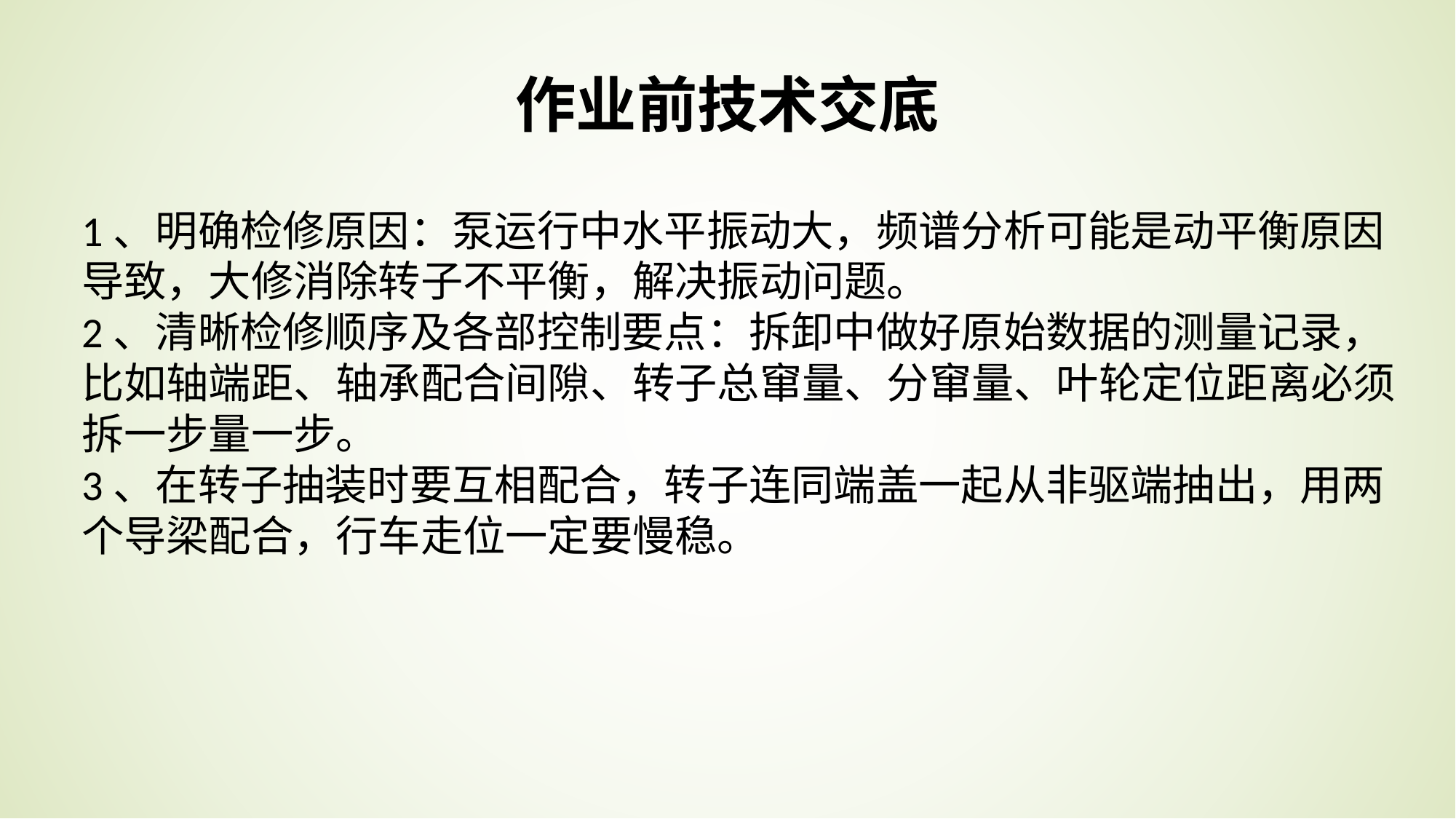

作业前技术交底
1、明确检修原因：泵运行中水平振动大，频谱分析可能是动平衡原因导致，大修消除转子不平衡，解决振动问题。
2、清晰检修顺序及各部控制要点：拆卸中做好原始数据的测量记录，比如轴端距、轴承配合间隙、转子总窜量、分窜量、叶轮定位距离必须拆一步量一步。
3、在转子抽装时要互相配合，转子连同端盖一起从非驱端抽出，用两个导梁配合，行车走位一定要慢稳。